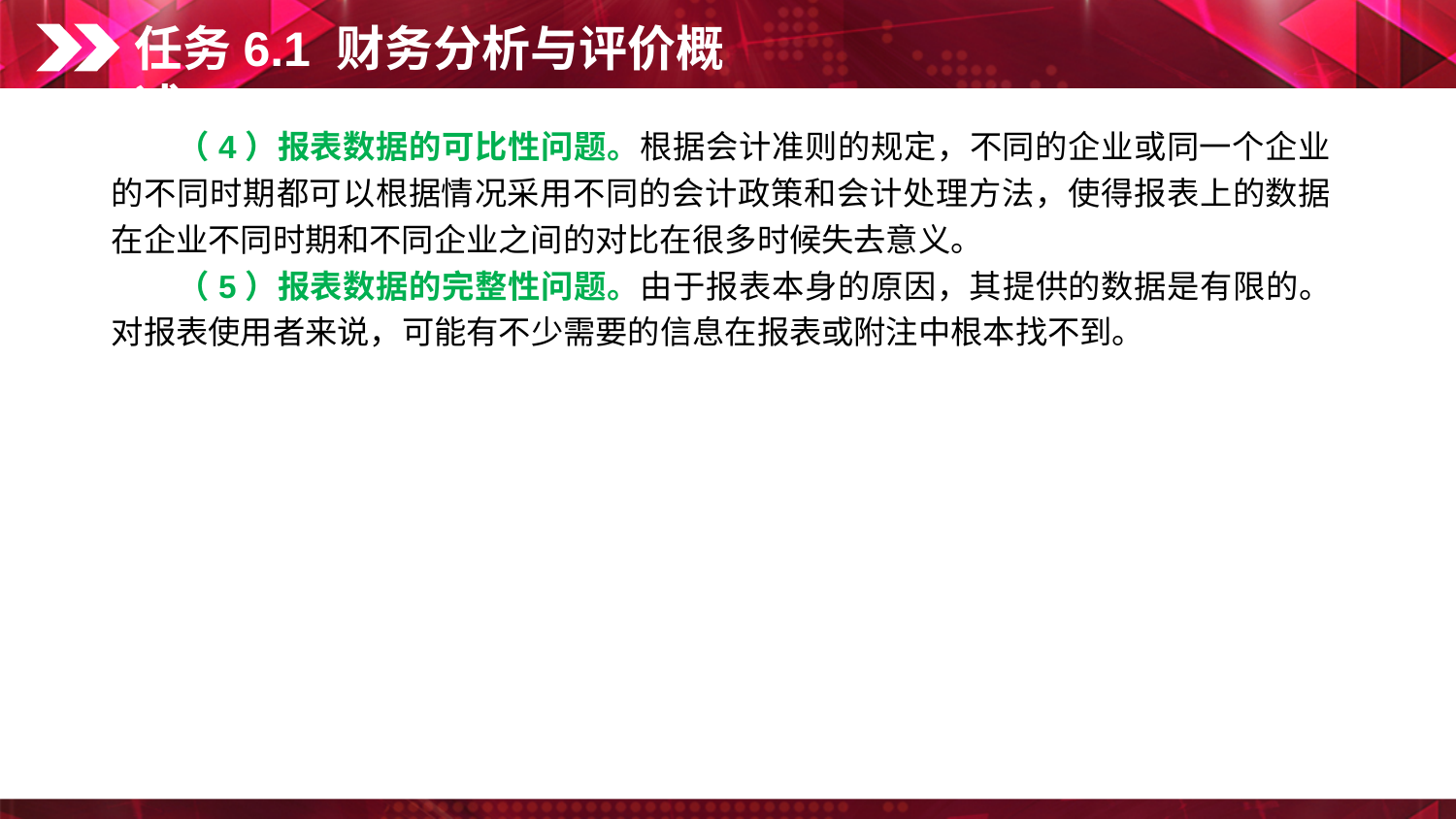

任务6.1 财务分析与评价概述

　　（4）报表数据的可比性问题。根据会计准则的规定，不同的企业或同一个企业的不同时期都可以根据情况采用不同的会计政策和会计处理方法，使得报表上的数据在企业不同时期和不同企业之间的对比在很多时候失去意义。
　　（5）报表数据的完整性问题。由于报表本身的原因，其提供的数据是有限的。对报表使用者来说，可能有不少需要的信息在报表或附注中根本找不到。